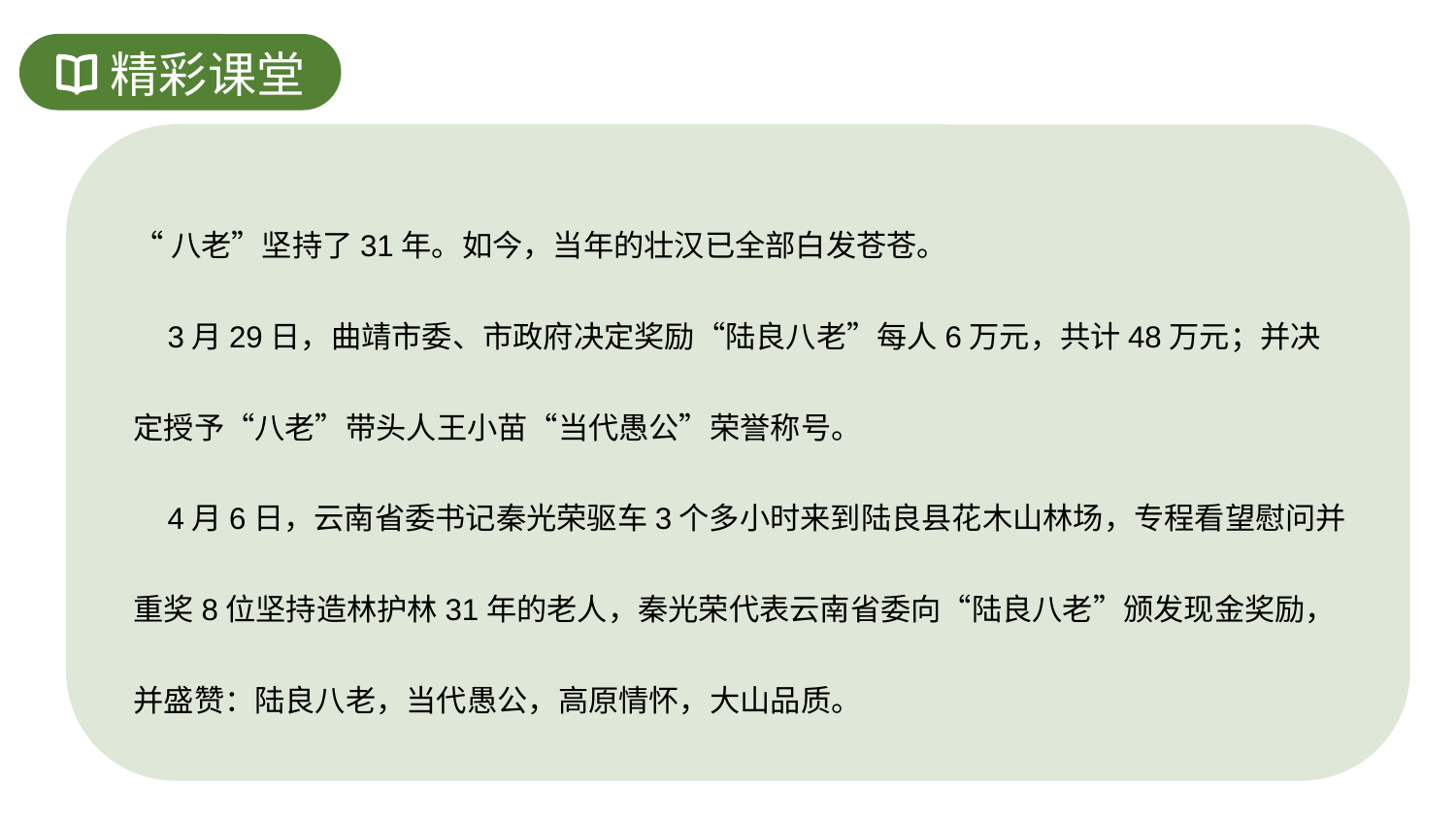

精彩课堂

“八老”坚持了31年。如今，当年的壮汉已全部白发苍苍。
    3月29日，曲靖市委、市政府决定奖励“陆良八老”每人6万元，共计48万元；并决定授予“八老”带头人王小苗“当代愚公”荣誉称号。
    4月6日，云南省委书记秦光荣驱车3个多小时来到陆良县花木山林场，专程看望慰问并重奖8位坚持造林护林31年的老人，秦光荣代表云南省委向“陆良八老”颁发现金奖励，并盛赞：陆良八老，当代愚公，高原情怀，大山品质。